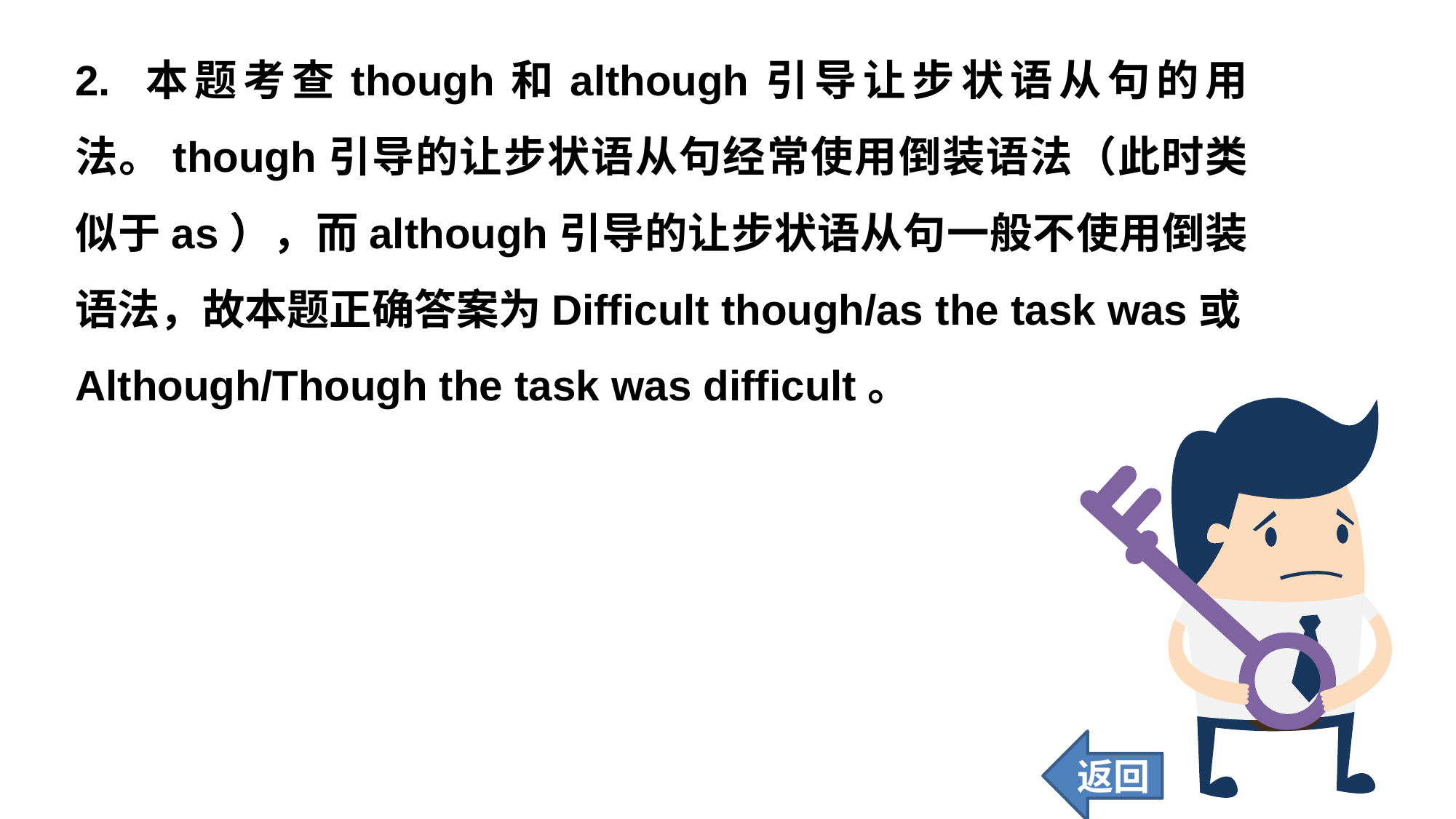

2. 本题考查though和although引导让步状语从句的用法。though引导的让步状语从句经常使用倒装语法（此时类似于as），而although引导的让步状语从句一般不使用倒装语法，故本题正确答案为Difficult though/as the task was或Although/Though the task was difficult。

返回
76